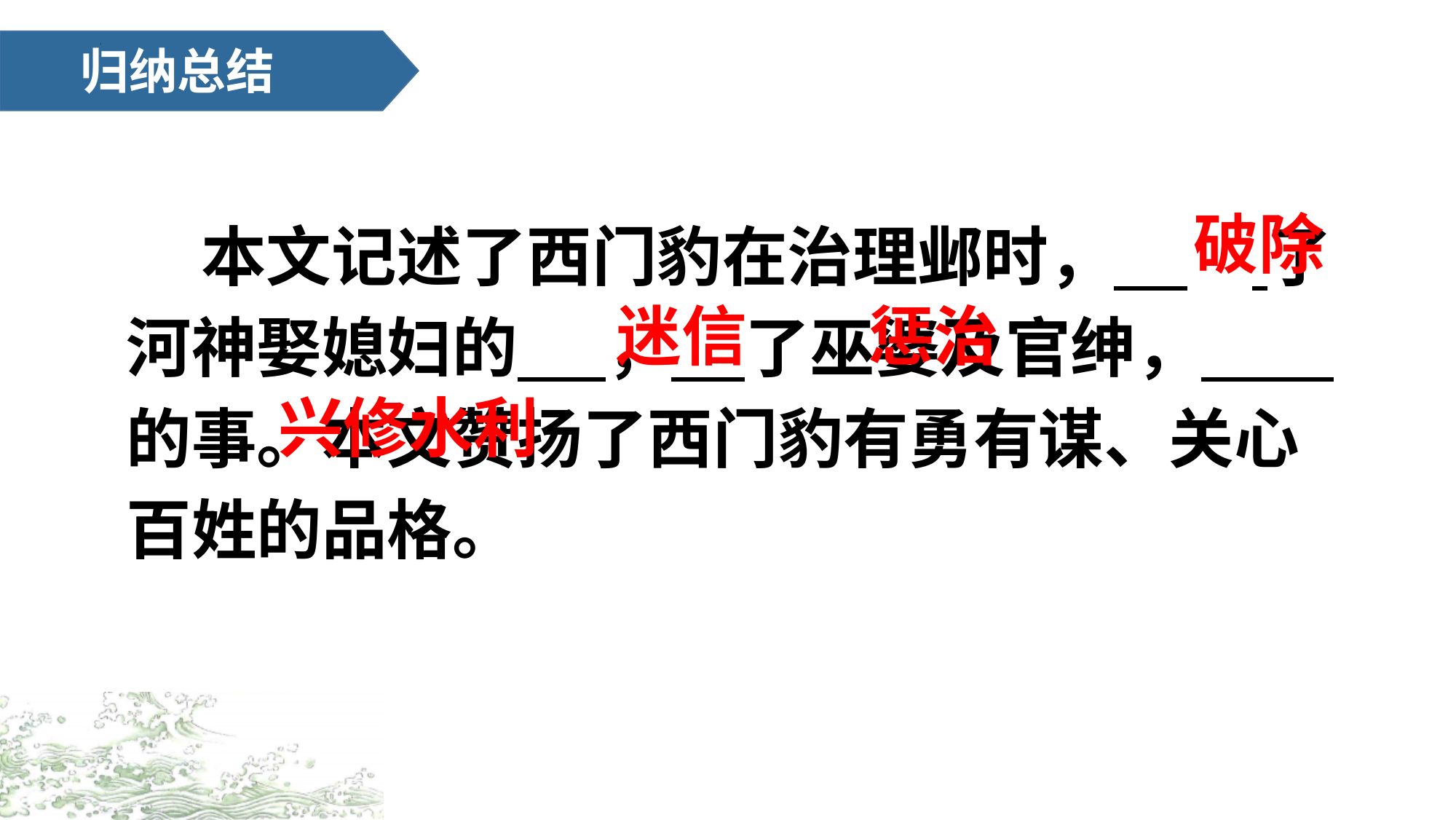

归纳总结
    本文记述了西门豹在治理邺时，     ， 了河神娶媳妇的      ，     了巫婆及官绅，          的事。本文赞扬了西门豹有勇有谋、关心百姓的品格。
破除
迷信
惩治
兴修水利